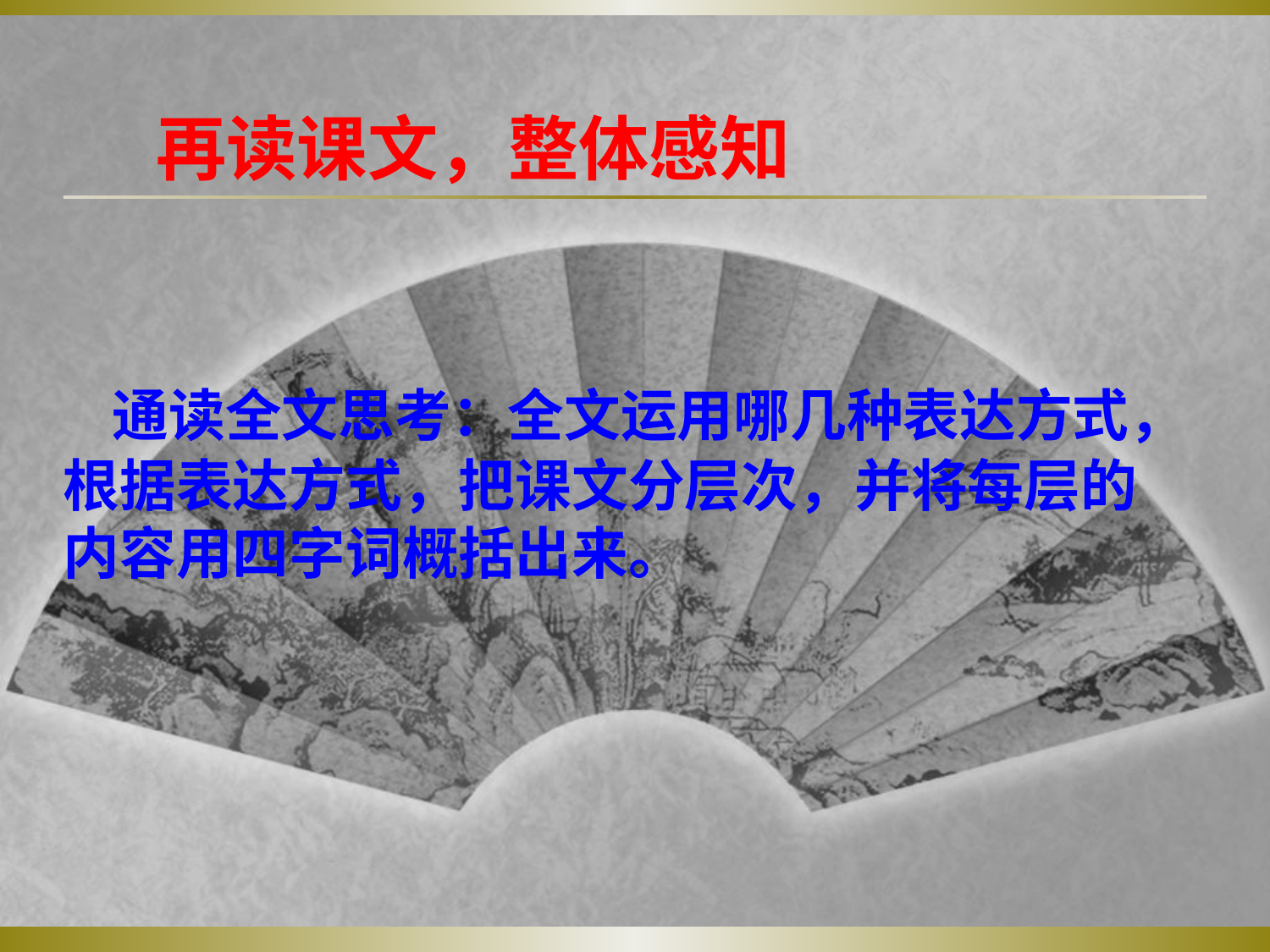

再读课文，整体感知

  通读全文思考：全文运用哪几种表达方式，根据表达方式，把课文分层次，并将每层的内容用四字词概括出来。